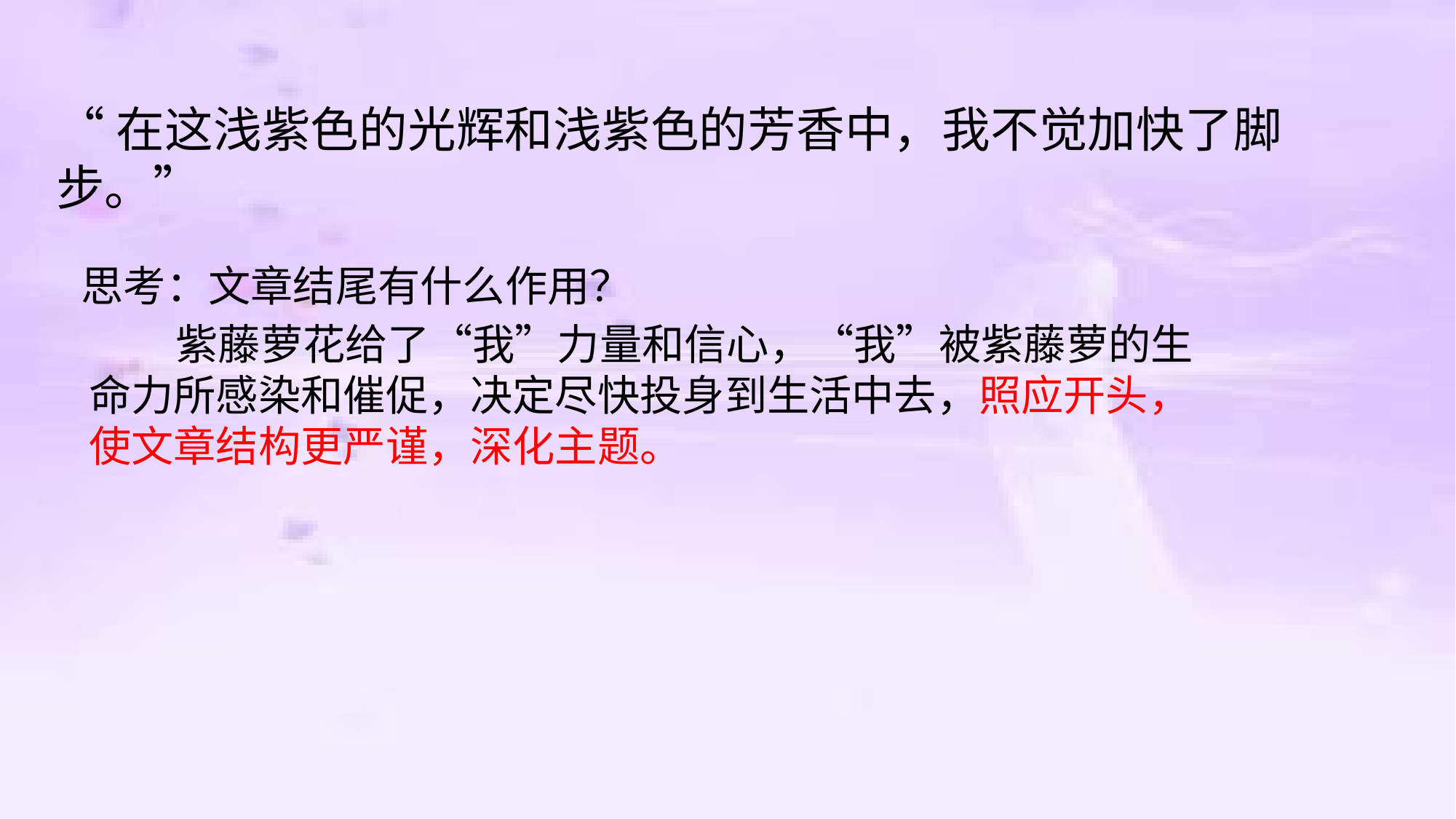

“在这浅紫色的光辉和浅紫色的芳香中，我不觉加快了脚步。”

  思考：文章结尾有什么作用？
             紫藤萝花给了“我”力量和信心，“我”被紫藤萝的生命力所感染和催促，决定尽快投身到生活中去，照应开头，使文章结构更严谨，深化主题。